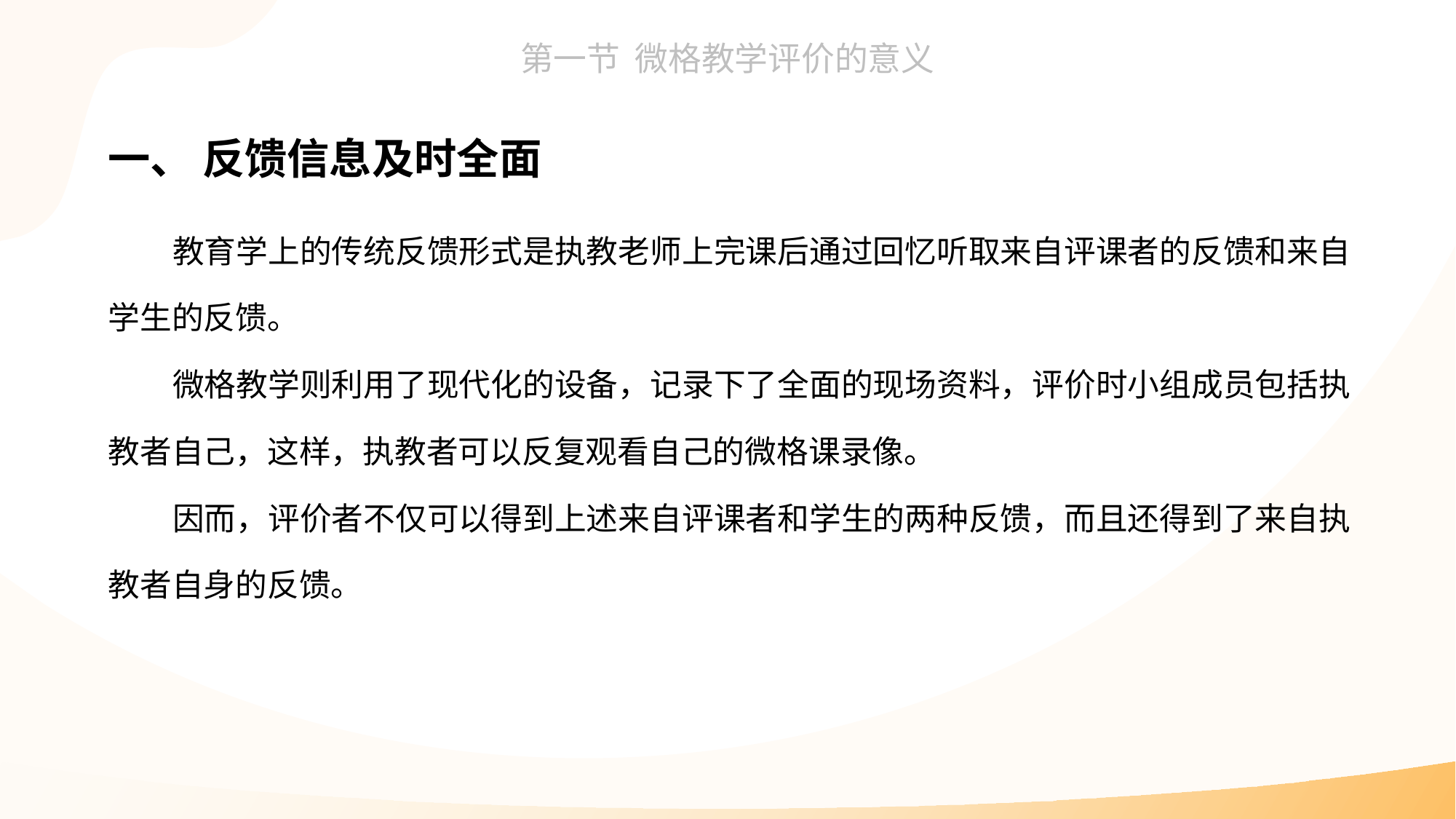

一、 反馈信息及时全面
教育学上的传统反馈形式是执教老师上完课后通过回忆听取来自评课者的反馈和来自学生的反馈。
微格教学则利用了现代化的设备，记录下了全面的现场资料，评价时小组成员包括执教者自己，这样，执教者可以反复观看自己的微格课录像。
因而，评价者不仅可以得到上述来自评课者和学生的两种反馈，而且还得到了来自执教者自身的反馈。